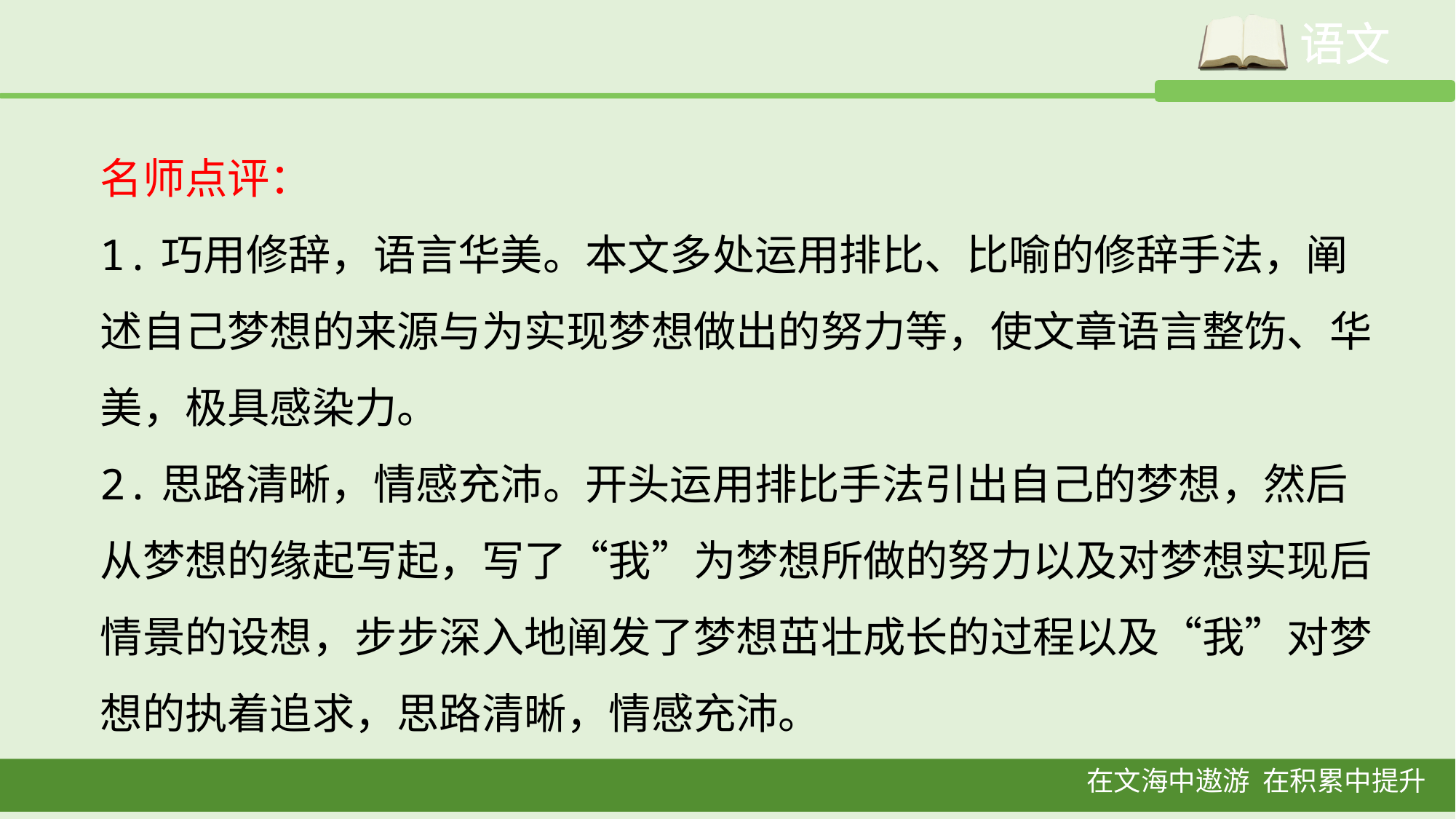

名师点评：
1.巧用修辞，语言华美。本文多处运用排比、比喻的修辞手法，阐述自己梦想的来源与为实现梦想做出的努力等，使文章语言整饬、华美，极具感染力。
2.思路清晰，情感充沛。开头运用排比手法引出自己的梦想，然后从梦想的缘起写起，写了“我”为梦想所做的努力以及对梦想实现后情景的设想，步步深入地阐发了梦想茁壮成长的过程以及“我”对梦想的执着追求，思路清晰，情感充沛。